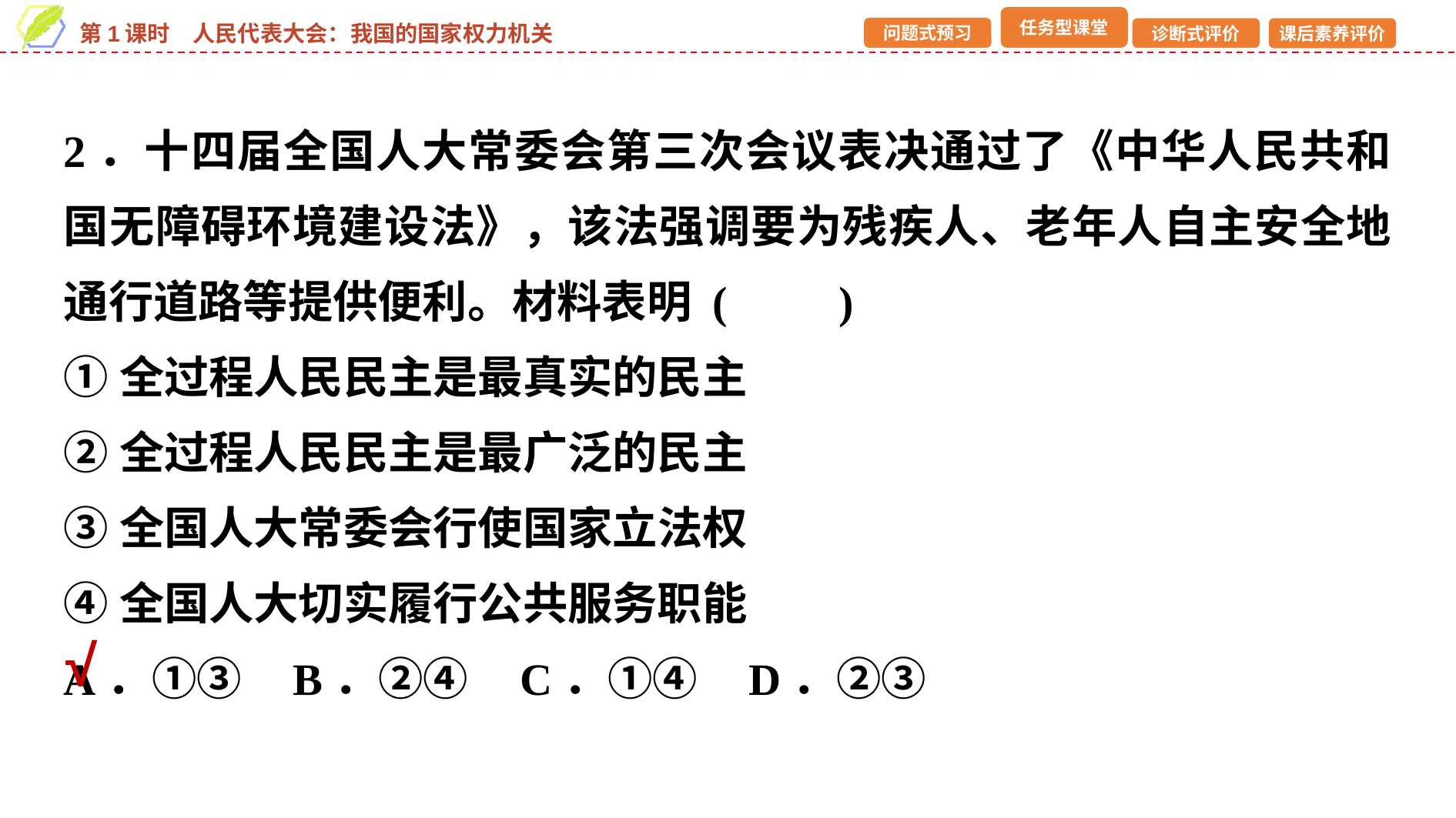

2．十四届全国人大常委会第三次会议表决通过了《中华人民共和国无障碍环境建设法》，该法强调要为残疾人、老年人自主安全地通行道路等提供便利。材料表明 (　　)
①全过程人民民主是最真实的民主
②全过程人民民主是最广泛的民主
③全国人大常委会行使国家立法权
④全国人大切实履行公共服务职能
A．①③    B．②④    C．①④    D．②③
√